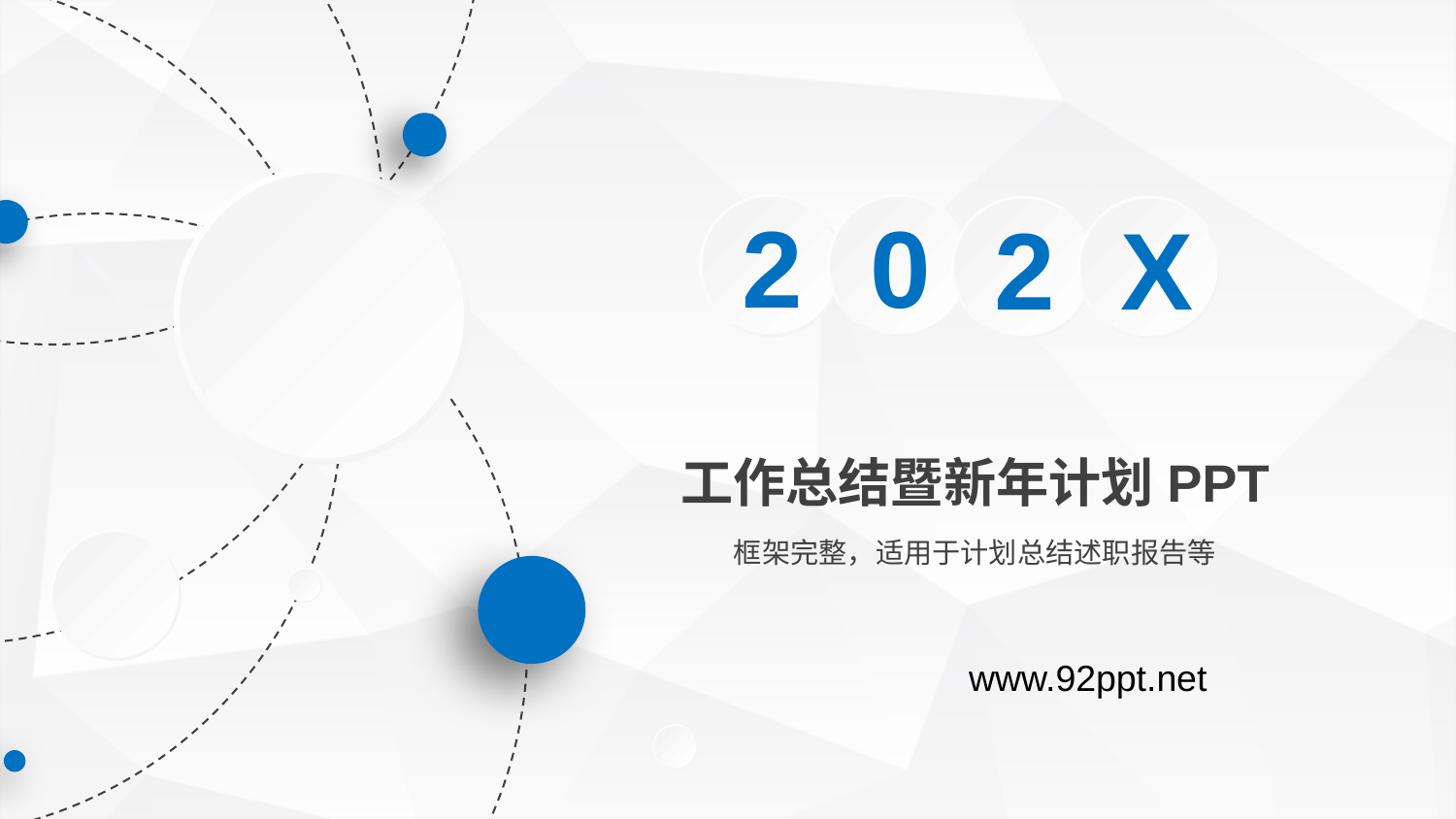

2

0

2

X

工作总结暨新年计划PPT

框架完整，适用于计划总结述职报告等

www.92ppt.net